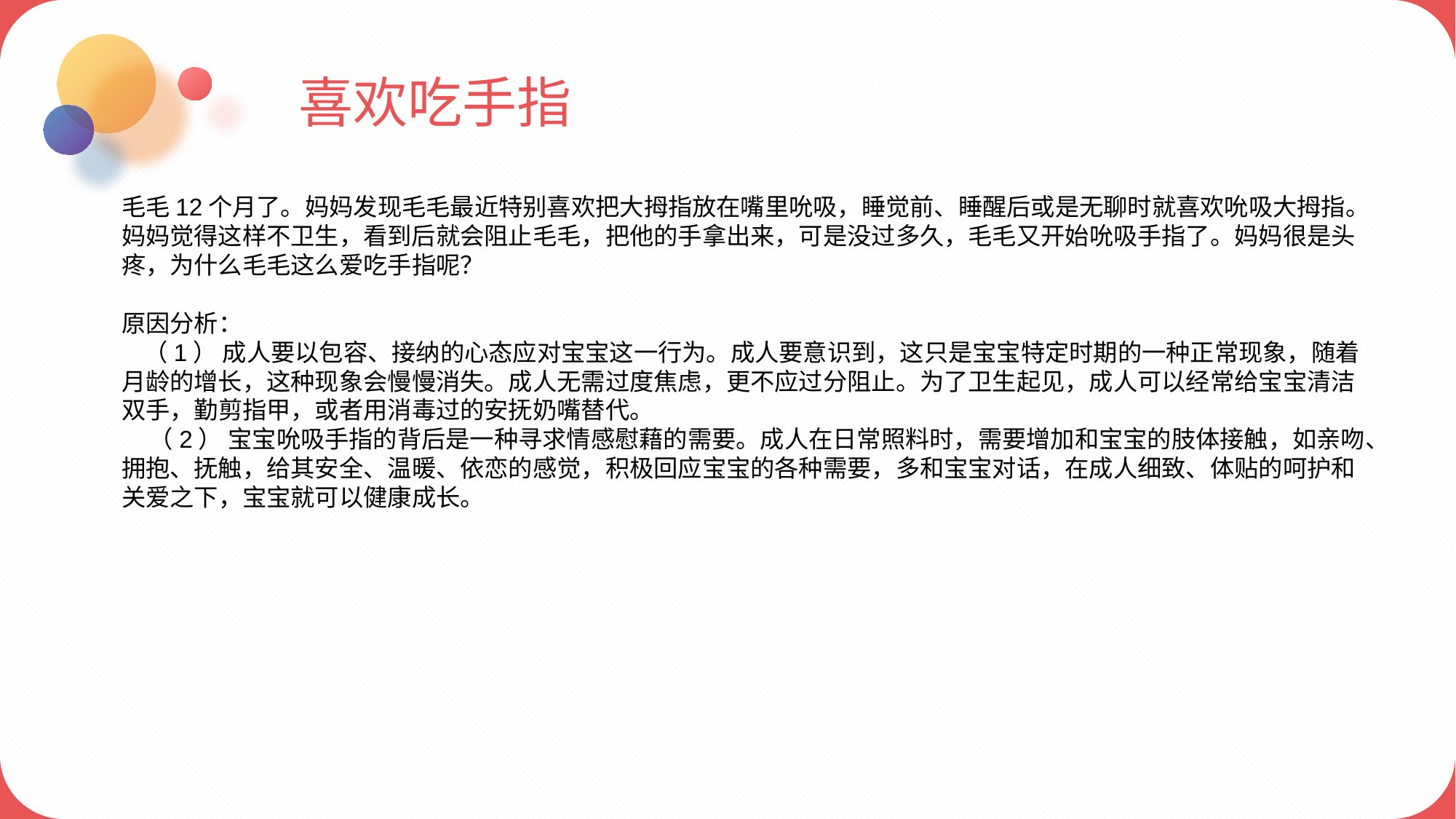

喜欢吃手指
毛毛12个月了。妈妈发现毛毛最近特别喜欢把大拇指放在嘴里吮吸，睡觉前、睡醒后或是无聊时就喜欢吮吸大拇指。妈妈觉得这样不卫生，看到后就会阻止毛毛，把他的手拿出来，可是没过多久，毛毛又开始吮吸手指了。妈妈很是头疼，为什么毛毛这么爱吃手指呢？

原因分析：
   （1） 成人要以包容、接纳的心态应对宝宝这一行为。成人要意识到，这只是宝宝特定时期的一种正常现象，随着月龄的增长，这种现象会慢慢消失。成人无需过度焦虑，更不应过分阻止。为了卫生起见，成人可以经常给宝宝清洁双手，勤剪指甲，或者用消毒过的安抚奶嘴替代。
    （2） 宝宝吮吸手指的背后是一种寻求情感慰藉的需要。成人在日常照料时，需要增加和宝宝的肢体接触，如亲吻、拥抱、抚触，给其安全、温暖、依恋的感觉，积极回应宝宝的各种需要，多和宝宝对话，在成人细致、体贴的呵护和关爱之下，宝宝就可以健康成长。